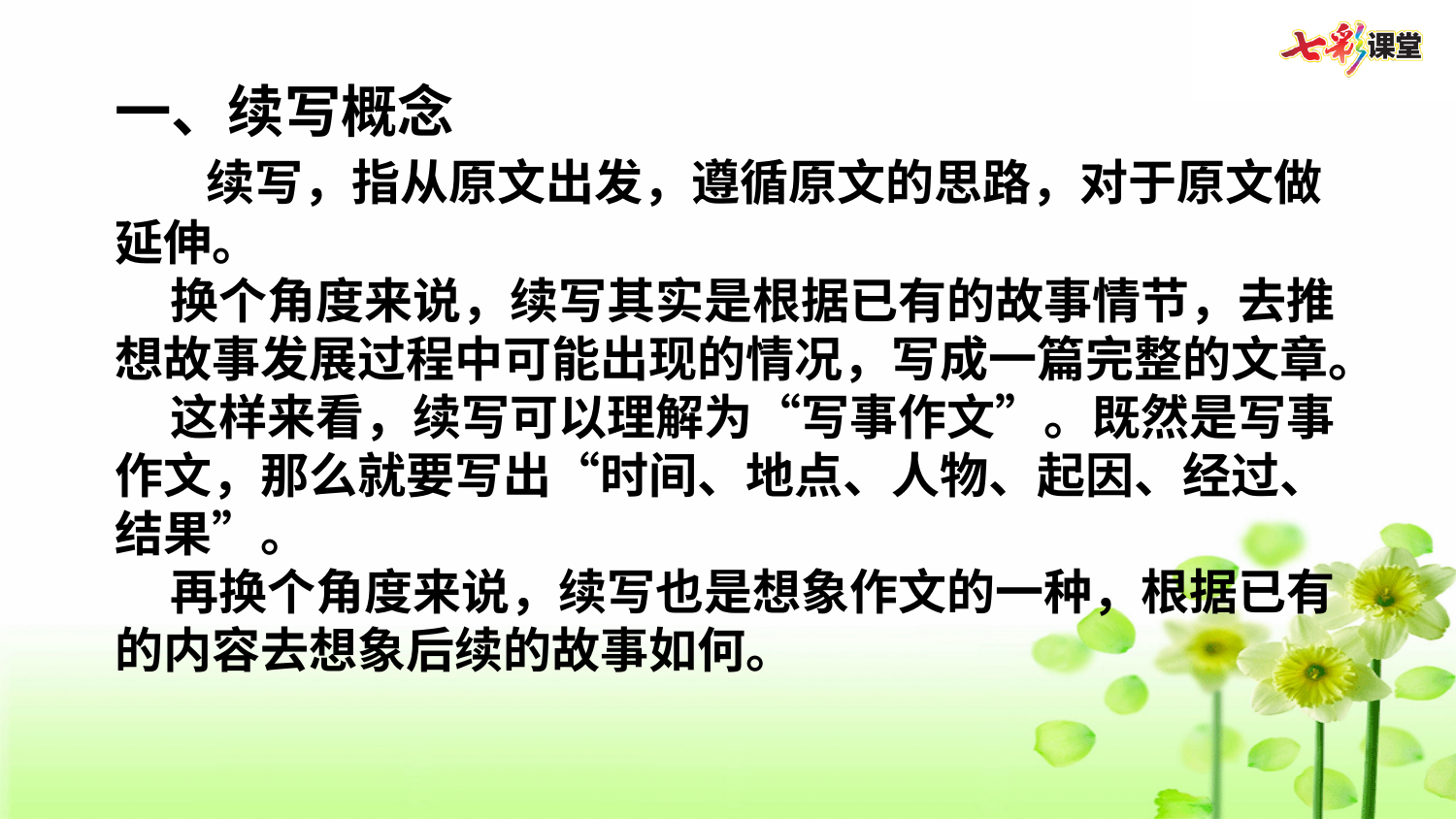

一、续写概念
      续写，指从原文出发，遵循原文的思路，对于原文做延伸。
    换个角度来说，续写其实是根据已有的故事情节，去推想故事发展过程中可能出现的情况，写成一篇完整的文章。
    这样来看，续写可以理解为“写事作文”。既然是写事作文，那么就要写出“时间、地点、人物、起因、经过、结果”。
    再换个角度来说，续写也是想象作文的一种，根据已有的内容去想象后续的故事如何。